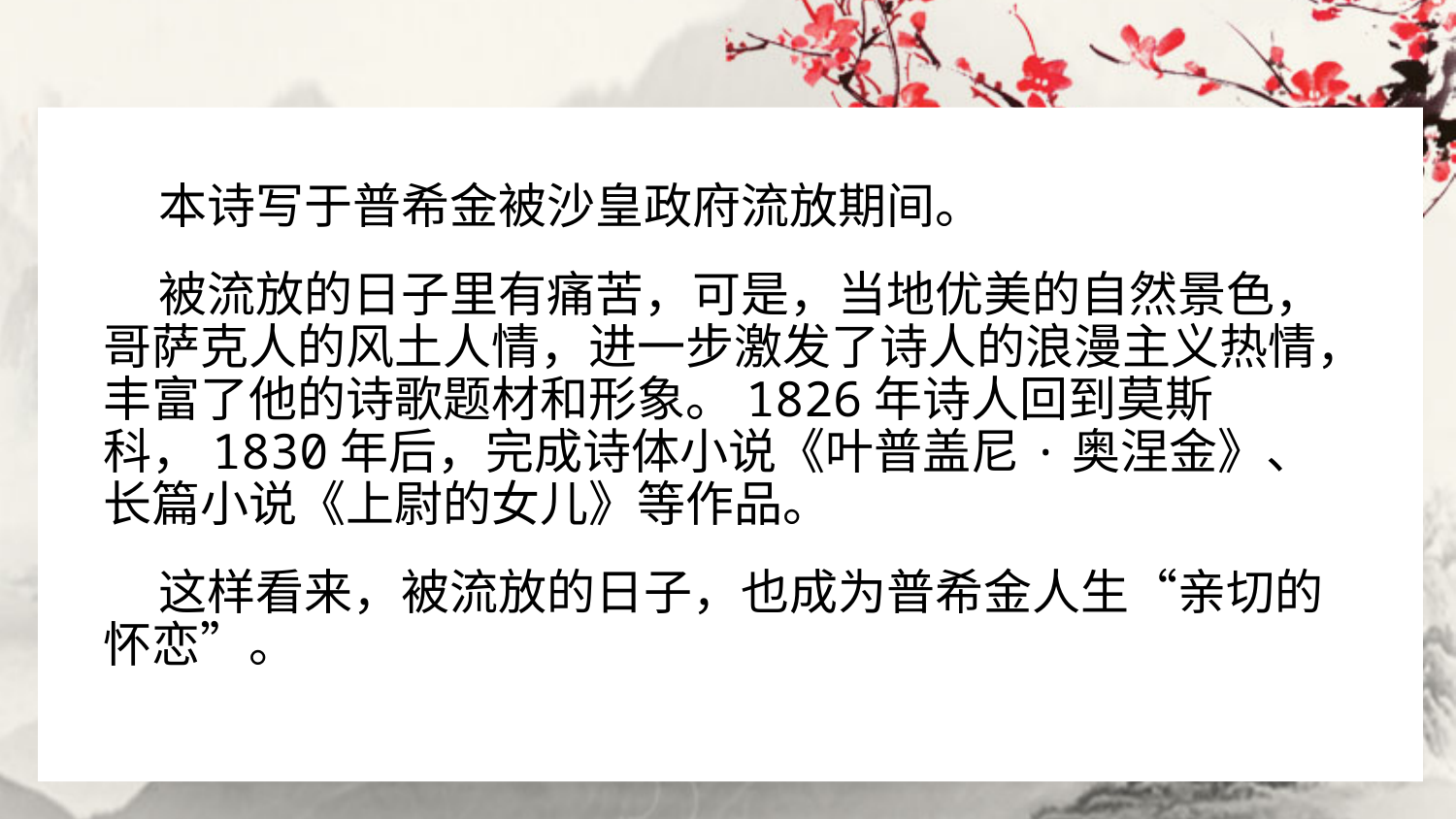

本诗写于普希金被沙皇政府流放期间。
    被流放的日子里有痛苦，可是，当地优美的自然景色，哥萨克人的风土人情，进一步激发了诗人的浪漫主义热情，丰富了他的诗歌题材和形象。1826年诗人回到莫斯科，1830年后，完成诗体小说《叶普盖尼·奥涅金》、长篇小说《上尉的女儿》等作品。
    这样看来，被流放的日子，也成为普希金人生“亲切的怀恋”。